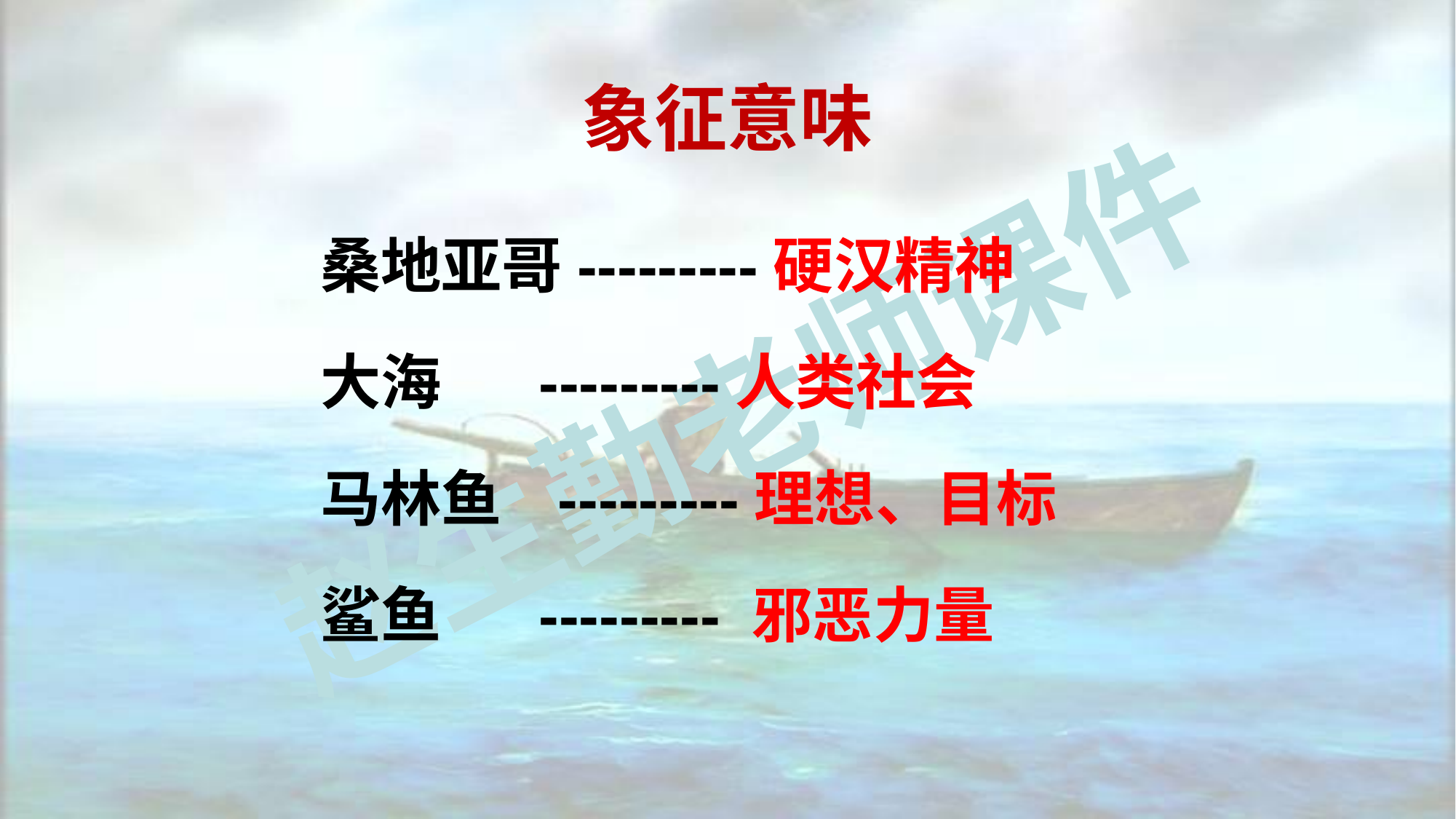

象征意味
桑地亚哥---------硬汉精神
大海      ---------人类社会
马林鱼   ---------理想、目标
鲨鱼      --------- 邪恶力量